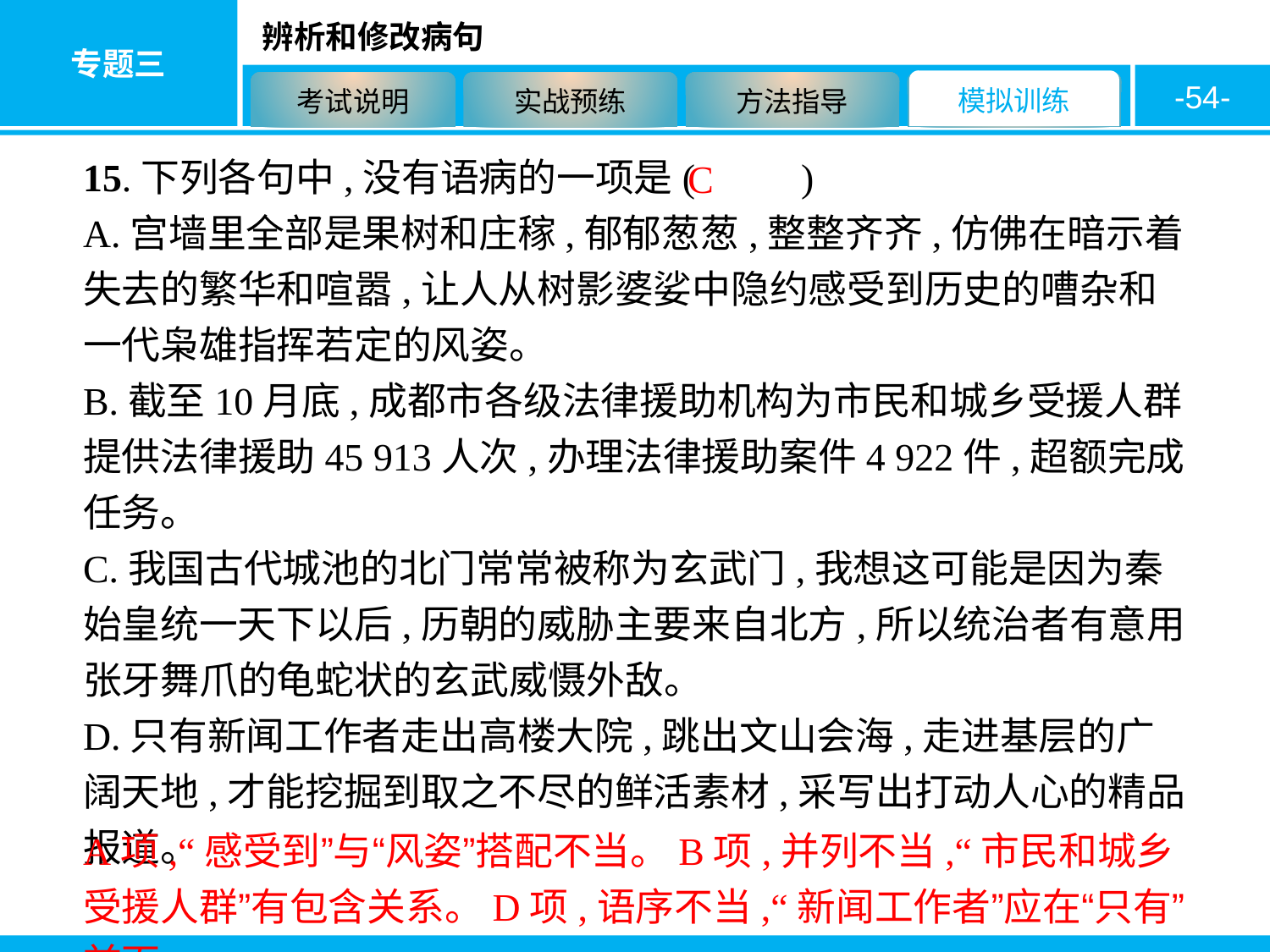

-54-
15.下列各句中,没有语病的一项是( 　　)
A.宫墙里全部是果树和庄稼,郁郁葱葱,整整齐齐,仿佛在暗示着失去的繁华和喧嚣,让人从树影婆娑中隐约感受到历史的嘈杂和一代枭雄指挥若定的风姿。
B.截至10月底,成都市各级法律援助机构为市民和城乡受援人群提供法律援助45 913人次,办理法律援助案件4 922件,超额完成任务。
C.我国古代城池的北门常常被称为玄武门,我想这可能是因为秦始皇统一天下以后,历朝的威胁主要来自北方,所以统治者有意用张牙舞爪的龟蛇状的玄武威慑外敌。
D.只有新闻工作者走出高楼大院,跳出文山会海,走进基层的广阔天地,才能挖掘到取之不尽的鲜活素材,采写出打动人心的精品报道。
C
A项,“感受到”与“风姿”搭配不当。B项,并列不当,“市民和城乡受援人群”有包含关系。D项,语序不当,“新闻工作者”应在“只有”前面。